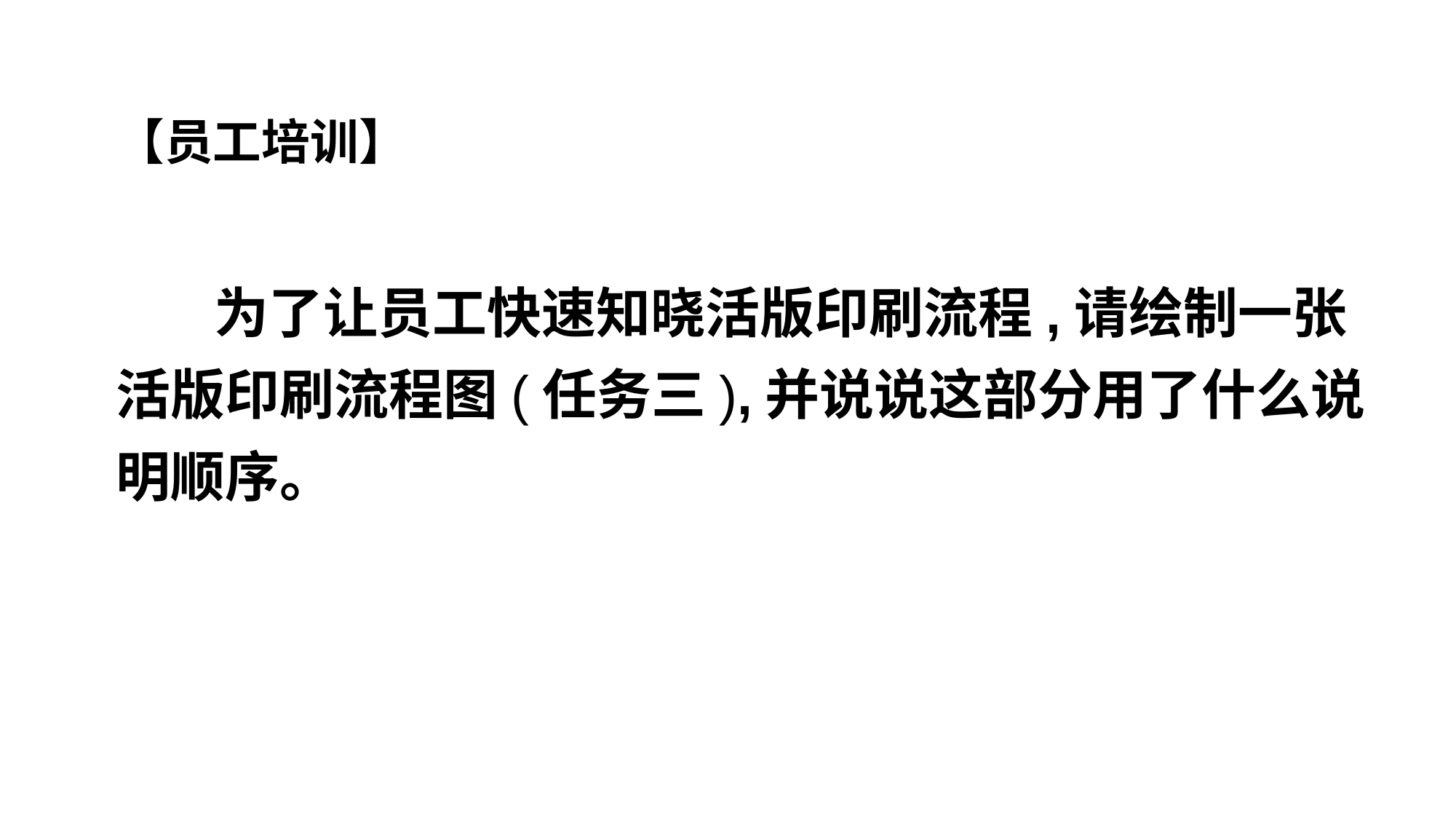

【员工培训】
       为了让员工快速知晓活版印刷流程,请绘制一张活版印刷流程图(任务三),并说说这部分用了什么说明顺序。